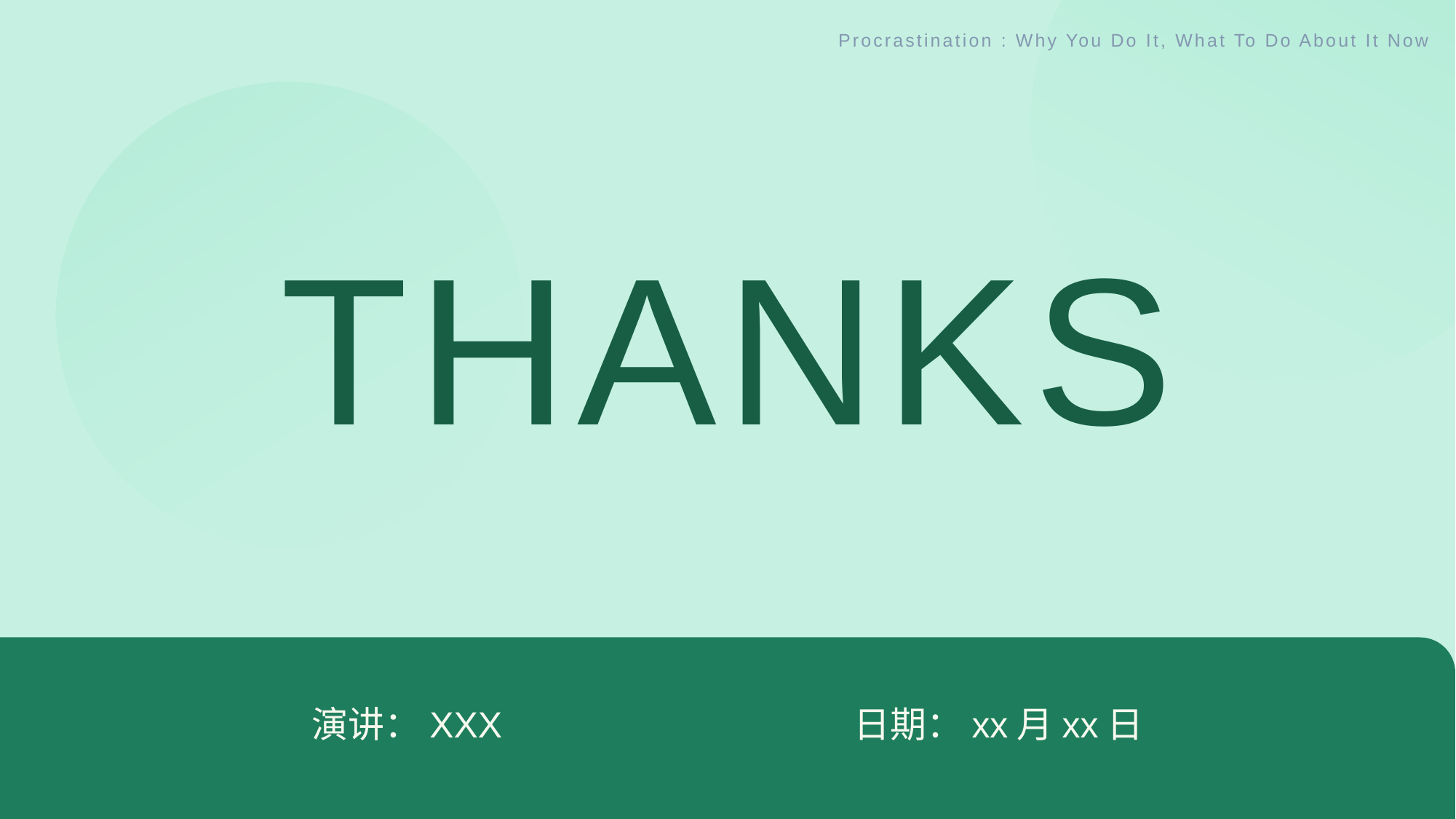

Procrastination : Why You Do It, What To Do About It Now

THANKS

演讲：XXX
日期：xx月xx日